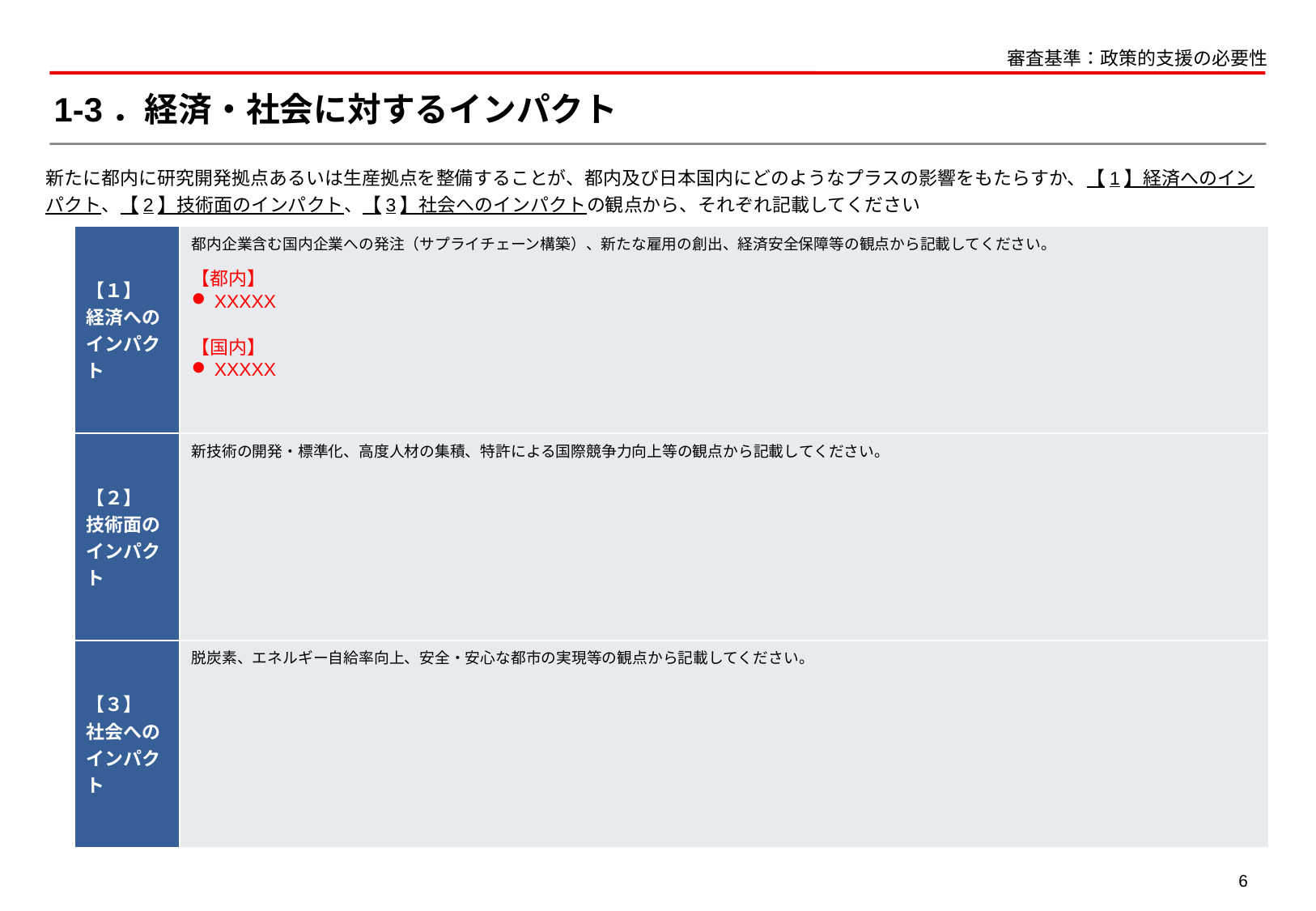

審査基準：政策的支援の必要性
# 1-3．経済・社会に対するインパクト
新たに都内に研究開発拠点あるいは生産拠点を整備することが、都内及び日本国内にどのようなプラスの影響をもたらすか、【1】経済へのインパクト、【2】技術面のインパクト、【3】社会へのインパクトの観点から、それぞれ記載してください
| 【１】 経済への インパクト | 都内企業含む国内企業への発注（サプライチェーン構築）、新たな雇用の創出、経済安全保障等の観点から記載してください。 【都内】 XXXXX 【国内】 XXXXX |
| --- | --- |
| 【２】 技術面の インパクト | 新技術の開発・標準化、高度人材の集積、特許による国際競争力向上等の観点から記載してください。 |
| 【３】 社会への インパクト | 脱炭素、エネルギー自給率向上、安全・安心な都市の実現等の観点から記載してください。 |